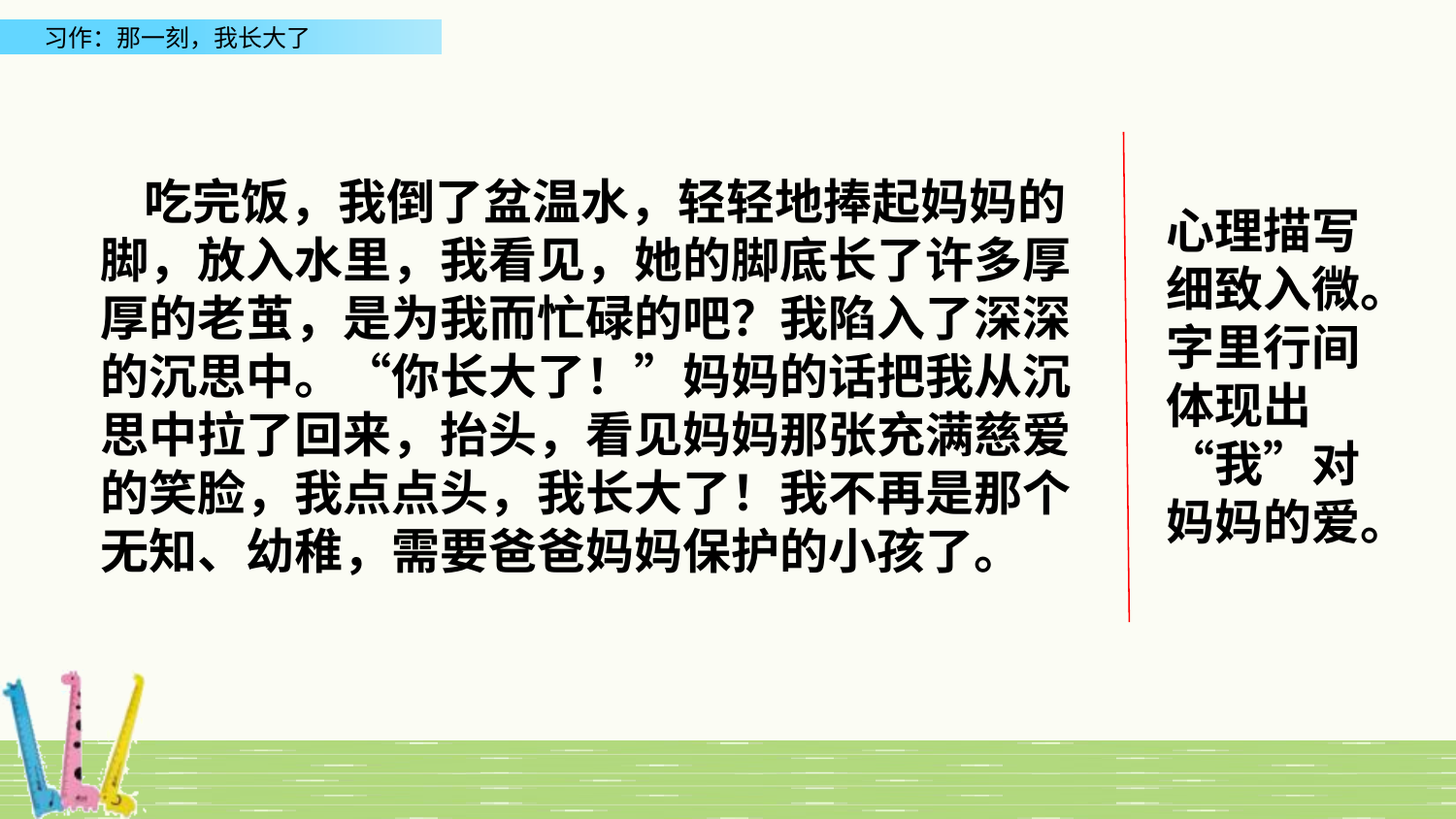

吃完饭，我倒了盆温水，轻轻地捧起妈妈的脚，放入水里，我看见，她的脚底长了许多厚厚的老茧，是为我而忙碌的吧？我陷入了深深的沉思中。“你长大了！”妈妈的话把我从沉思中拉了回来，抬头，看见妈妈那张充满慈爱的笑脸，我点点头，我长大了！我不再是那个无知、幼稚，需要爸爸妈妈保护的小孩了。
心理描写细致入微。字里行间体现出“我”对妈妈的爱。